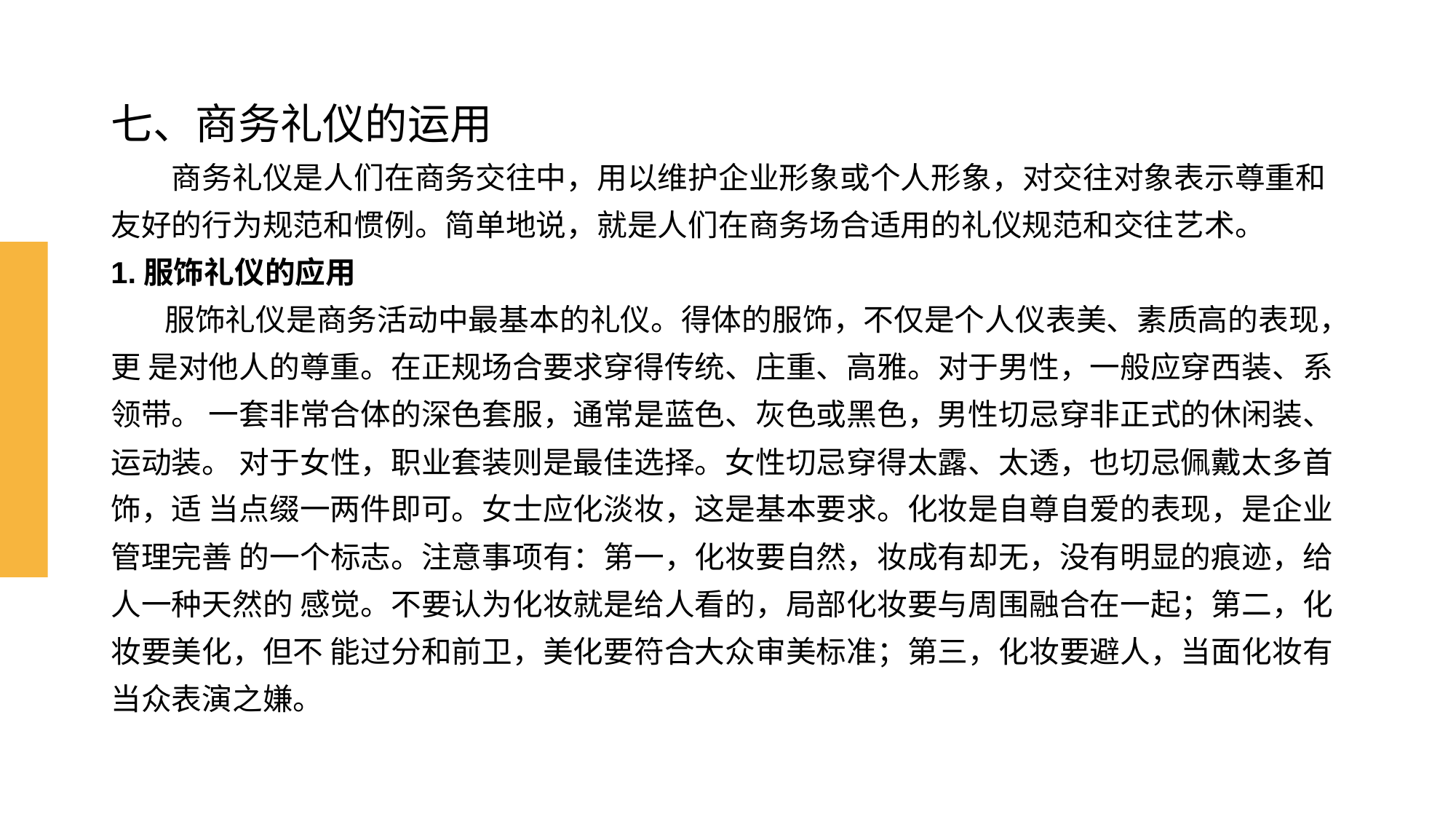

# 七、商务礼仪的运用 　　商务礼仪是人们在商务交往中，用以维护企业形象或个人形象，对交往对象表示尊重和友好的行为规范和惯例。简单地说，就是人们在商务场合适用的礼仪规范和交往艺术。 1.服饰礼仪的应用 服饰礼仪是商务活动中最基本的礼仪。得体的服饰，不仅是个人仪表美、素质高的表现，更 是对他人的尊重。在正规场合要求穿得传统、庄重、高雅。对于男性，一般应穿西装、系领带。 一套非常合体的深色套服，通常是蓝色、灰色或黑色，男性切忌穿非正式的休闲装、运动装。 对于女性，职业套装则是最佳选择。女性切忌穿得太露、太透，也切忌佩戴太多首饰，适 当点缀一两件即可。女士应化淡妆，这是基本要求。化妆是自尊自爱的表现，是企业管理完善 的一个标志。注意事项有：第一，化妆要自然，妆成有却无，没有明显的痕迹，给人一种天然的 感觉。不要认为化妆就是给人看的，局部化妆要与周围融合在一起；第二，化妆要美化，但不 能过分和前卫，美化要符合大众审美标准；第三，化妆要避人，当面化妆有当众表演之嫌。